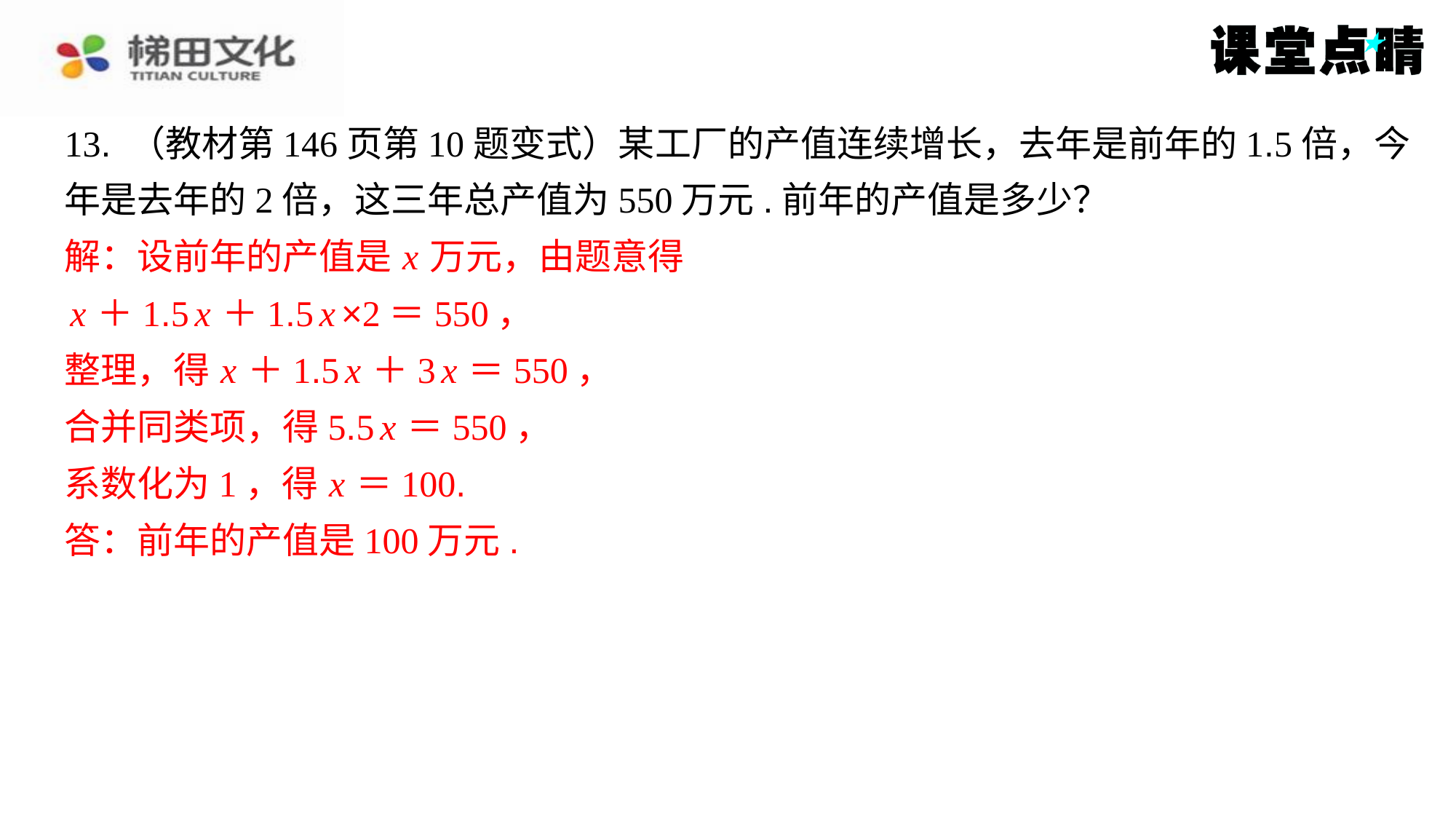

13. （教材第146页第10题变式）某工厂的产值连续增长，去年是前年的1.5倍，今
年是去年的2倍，这三年总产值为550万元.前年的产值是多少？
解：设前年的产值是 x 万元，由题意得
 x ＋1.5 x ＋1.5 x ×2＝550，
整理，得 x ＋1.5 x ＋3 x ＝550，
合并同类项，得5.5 x ＝550，
系数化为1，得 x ＝100.
答：前年的产值是100万元.
解：设前年的产值是 x 万元，由题意得
x ＋1.5 x ＋1.5 x ×2＝550，
整理，得 x ＋1.5 x ＋3 x ＝550，
合并同类项，得5.5 x ＝550，
系数化为1，得 x ＝100.
答：前年的产值是100万元.